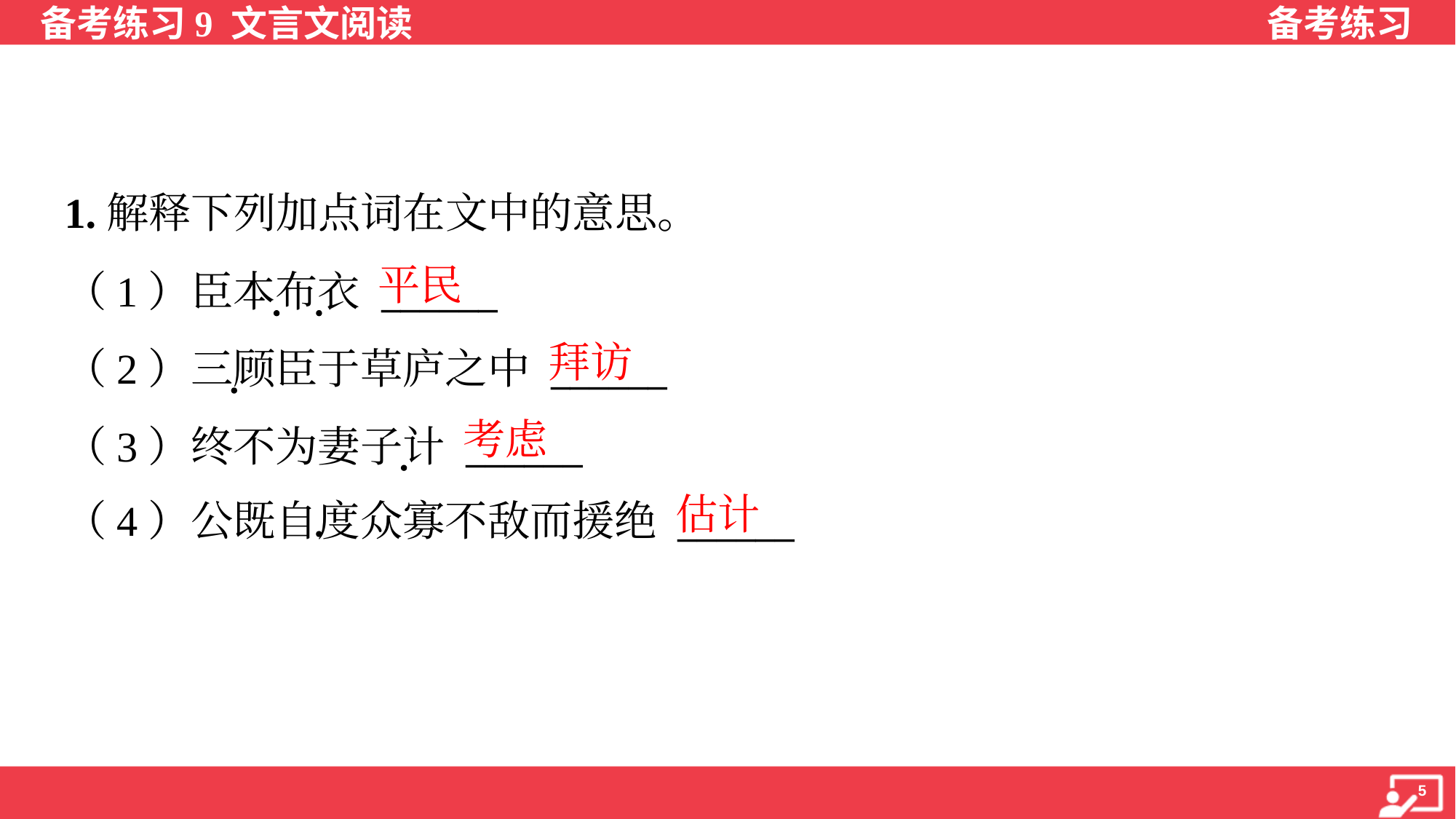

1.解释下列加点词在文中的意思。
平民
（1）臣本布衣 ______
（2）三顾臣于草庐之中 ______
（3）终不为妻子计 ______
（4）公既自度众寡不敌而援绝 ______

拜访

考虑
估计